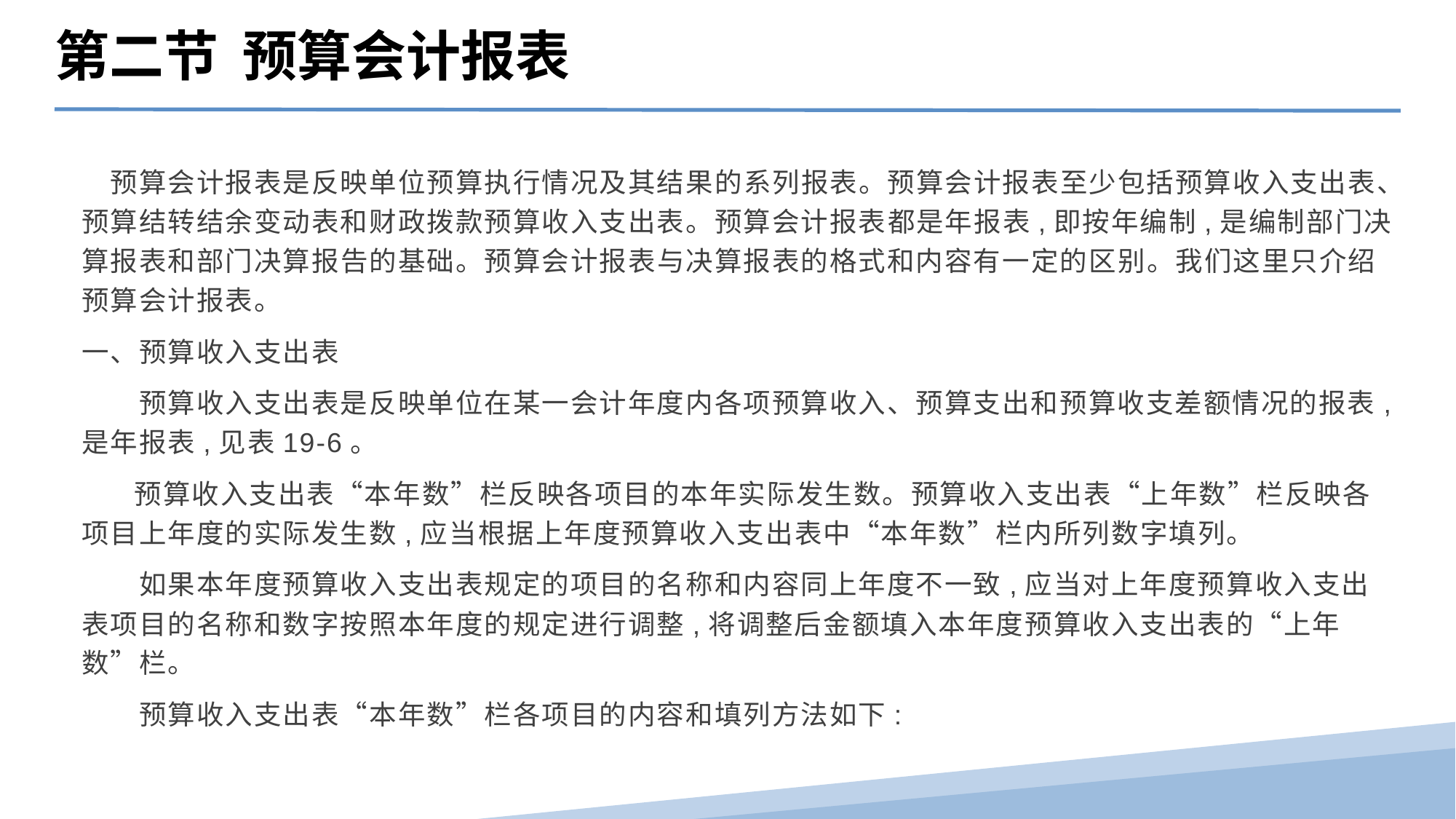

第二节  预算会计报表
　预算会计报表是反映单位预算执行情况及其结果的系列报表。预算会计报表至少包括预算收入支出表、预算结转结余变动表和财政拨款预算收入支出表。预算会计报表都是年报表,即按年编制,是编制部门决算报表和部门决算报告的基础。预算会计报表与决算报表的格式和内容有一定的区别。我们这里只介绍预算会计报表。
一、预算收入支出表
　　预算收入支出表是反映单位在某一会计年度内各项预算收入、预算支出和预算收支差额情况的报表,是年报表,见表19-6。
      预算收入支出表“本年数”栏反映各项目的本年实际发生数。预算收入支出表“上年数”栏反映各项目上年度的实际发生数,应当根据上年度预算收入支出表中“本年数”栏内所列数字填列。
　　如果本年度预算收入支出表规定的项目的名称和内容同上年度不一致,应当对上年度预算收入支出表项目的名称和数字按照本年度的规定进行调整,将调整后金额填入本年度预算收入支出表的“上年数”栏。
　　预算收入支出表“本年数”栏各项目的内容和填列方法如下: